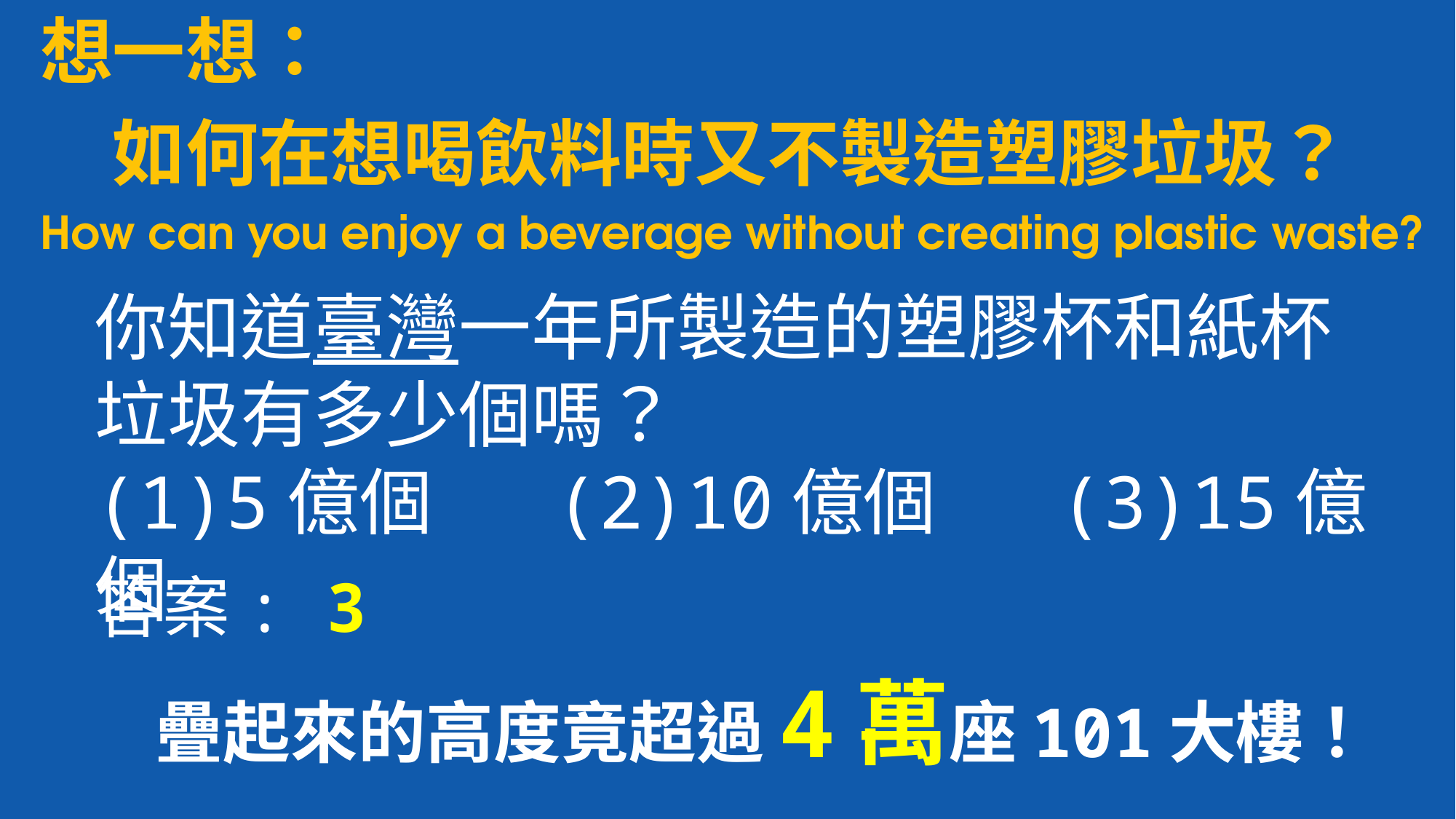

想一想：
　如何在想喝飲料時又不製造塑膠垃圾？
How can you enjoy a beverage without creating plastic waste?
# 你知道臺灣一年所製造的塑膠杯和紙杯垃圾有多少個嗎？ (1)5億個 　 (2)10億個 　 (3)15億個
答案: 3
   疊起來的高度竟超過4萬座101大樓！